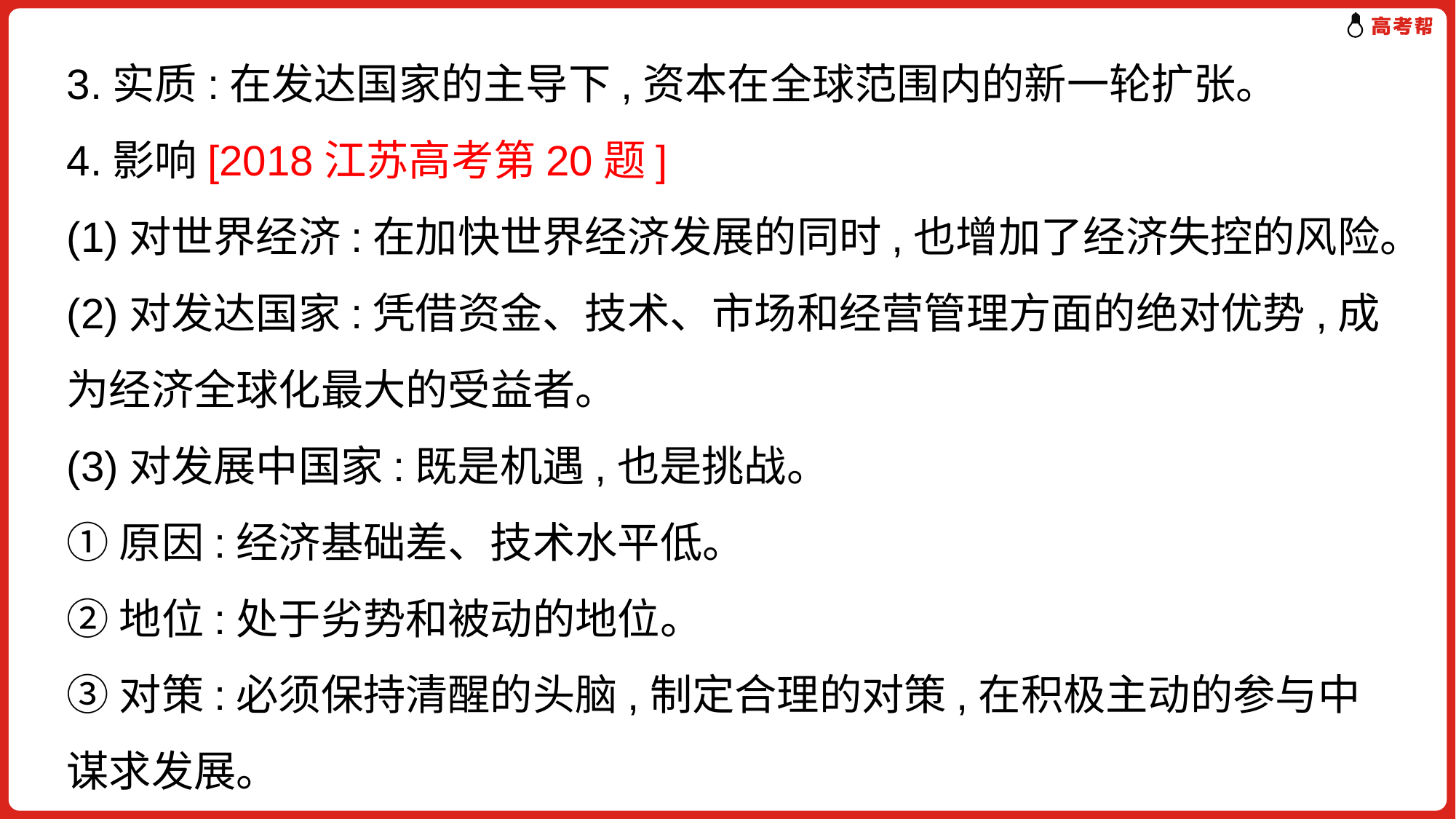

3.实质:在发达国家的主导下,资本在全球范围内的新一轮扩张。
4.影响[2018江苏高考第20题]
(1)对世界经济:在加快世界经济发展的同时,也增加了经济失控的风险。
(2)对发达国家:凭借资金、技术、市场和经营管理方面的绝对优势,成为经济全球化最大的受益者。
(3)对发展中国家:既是机遇,也是挑战。
①原因:经济基础差、技术水平低。
②地位:处于劣势和被动的地位。
③对策:必须保持清醒的头脑,制定合理的对策,在积极主动的参与中谋求发展。